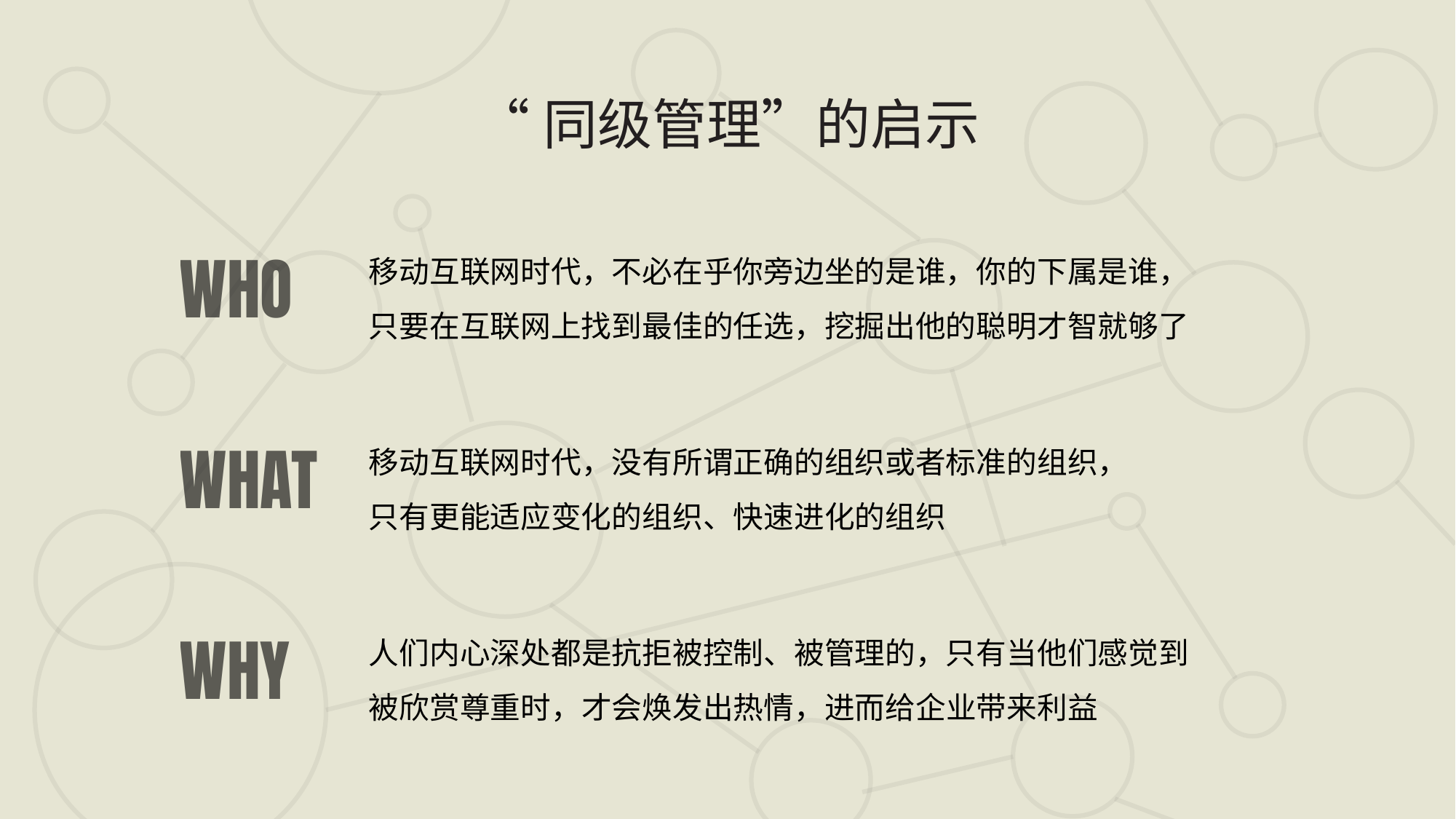

“同级管理”的启示
移动互联网时代，不必在乎你旁边坐的是谁，你的下属是谁，
只要在互联网上找到最佳的任选，挖掘出他的聪明才智就够了
WHO
移动互联网时代，没有所谓正确的组织或者标准的组织，
只有更能适应变化的组织、快速进化的组织
WHAT
人们内心深处都是抗拒被控制、被管理的，只有当他们感觉到被欣赏尊重时，才会焕发出热情，进而给企业带来利益
WHY